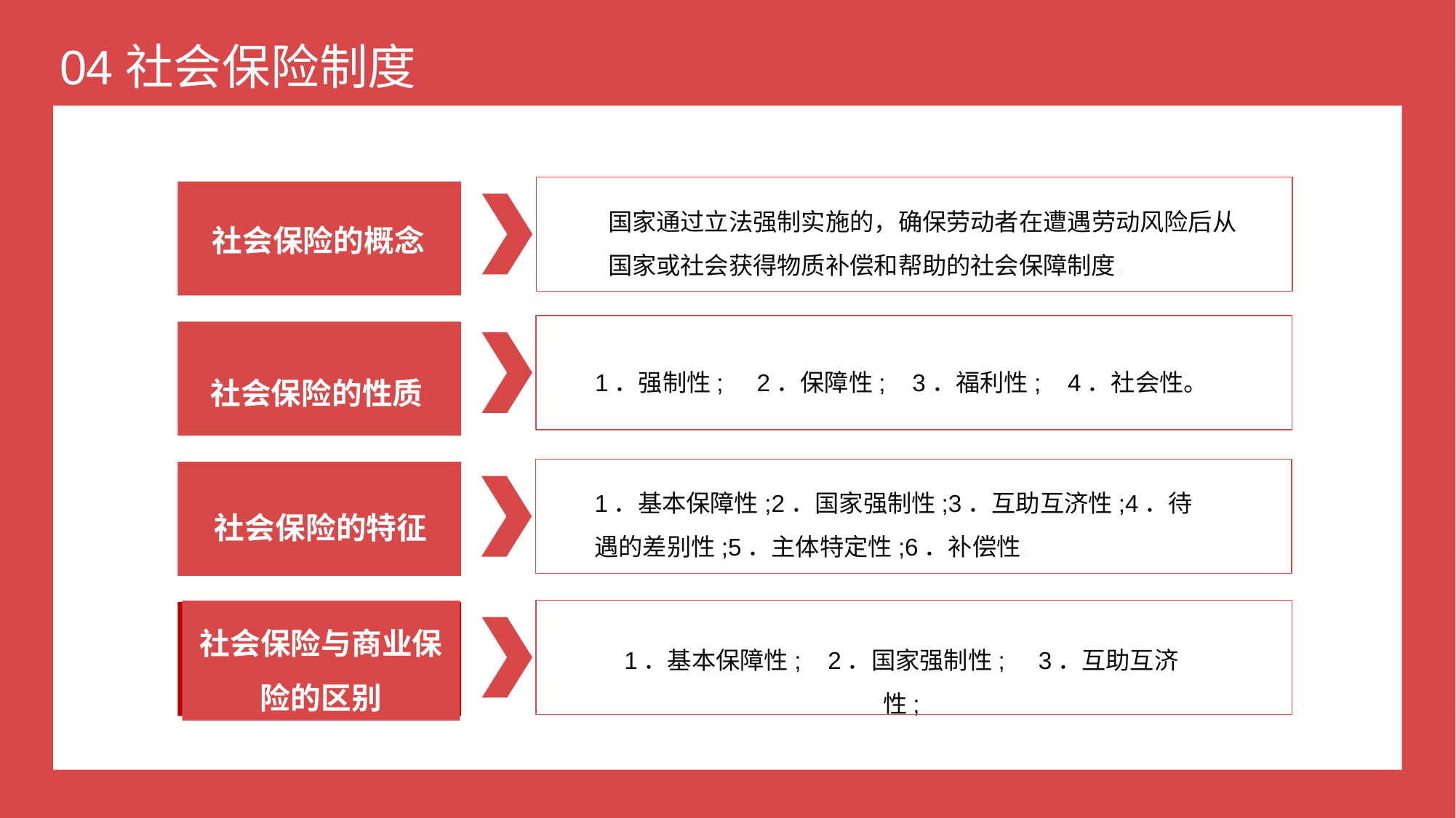

社会保险的概念
国家通过立法强制实施的，确保劳动者在遭遇劳动风险后从国家或社会获得物质补偿和帮助的社会保障制度。

社会保险的性质
1．强制性;     2．保障性;    3．福利性;    4．社会性。

社会保险的特征
1．基本保障性;2．国家强制性;3．互助互济性;4．待遇的差别性;5．主体特定性;6．补偿性。

社会保险与商业保险的区别

1．基本保障性;    2．国家强制性;     3．互助互济性;